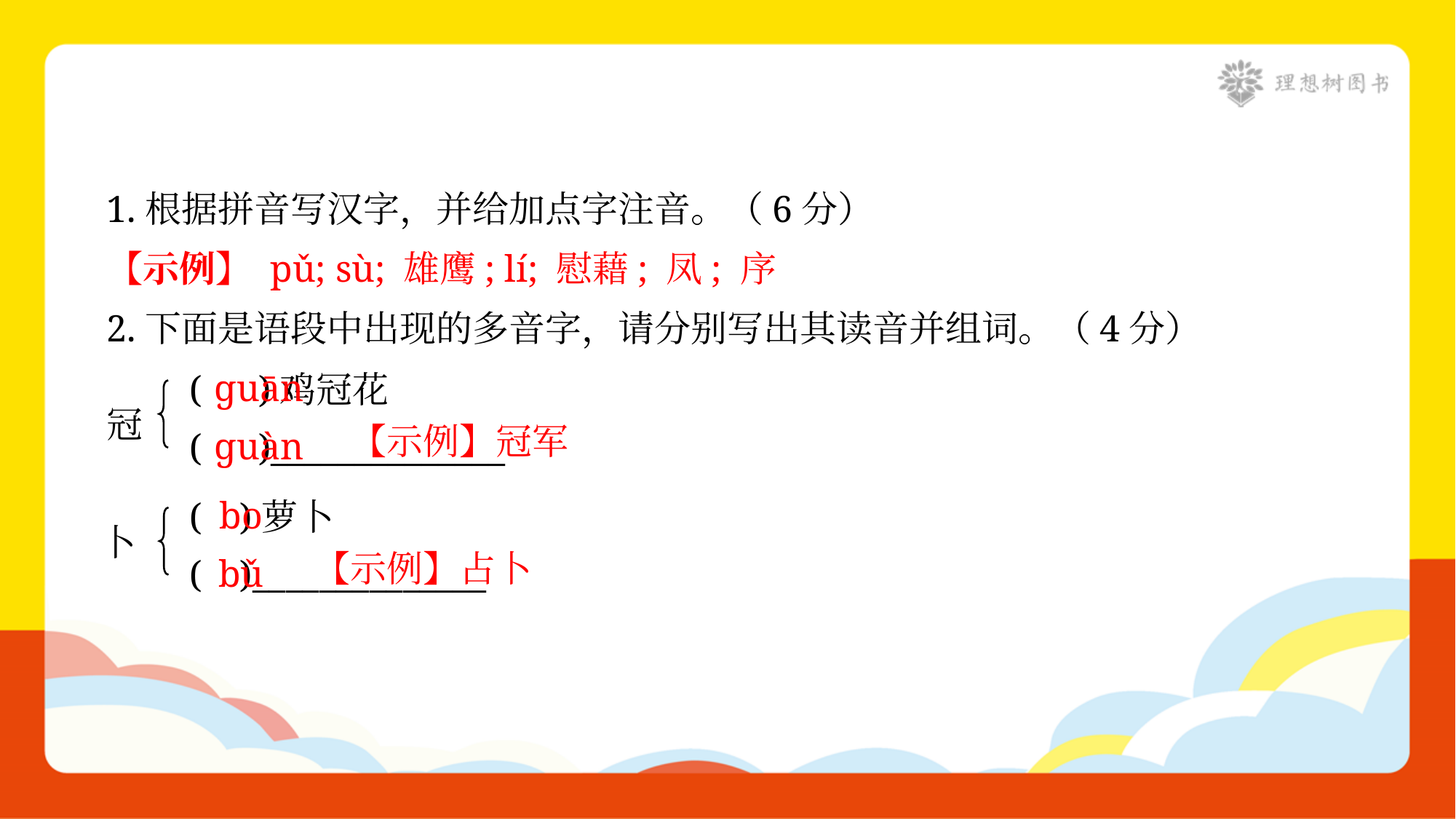

1.根据拼音写汉字，并给加点字注音。（6分）
【示例】 pǔ; sù; 雄鹰; lí; 慰藉; 凤; 序
2.下面是语段中出现的多音字，请分别写出其读音并组词。（4分）
(      )鸡冠花
(      )______________
ɡuān

冠

【示例】冠军
ɡuàn
(    )萝卜
(    )______________
bo
 卜

【示例】占卜
bǔ